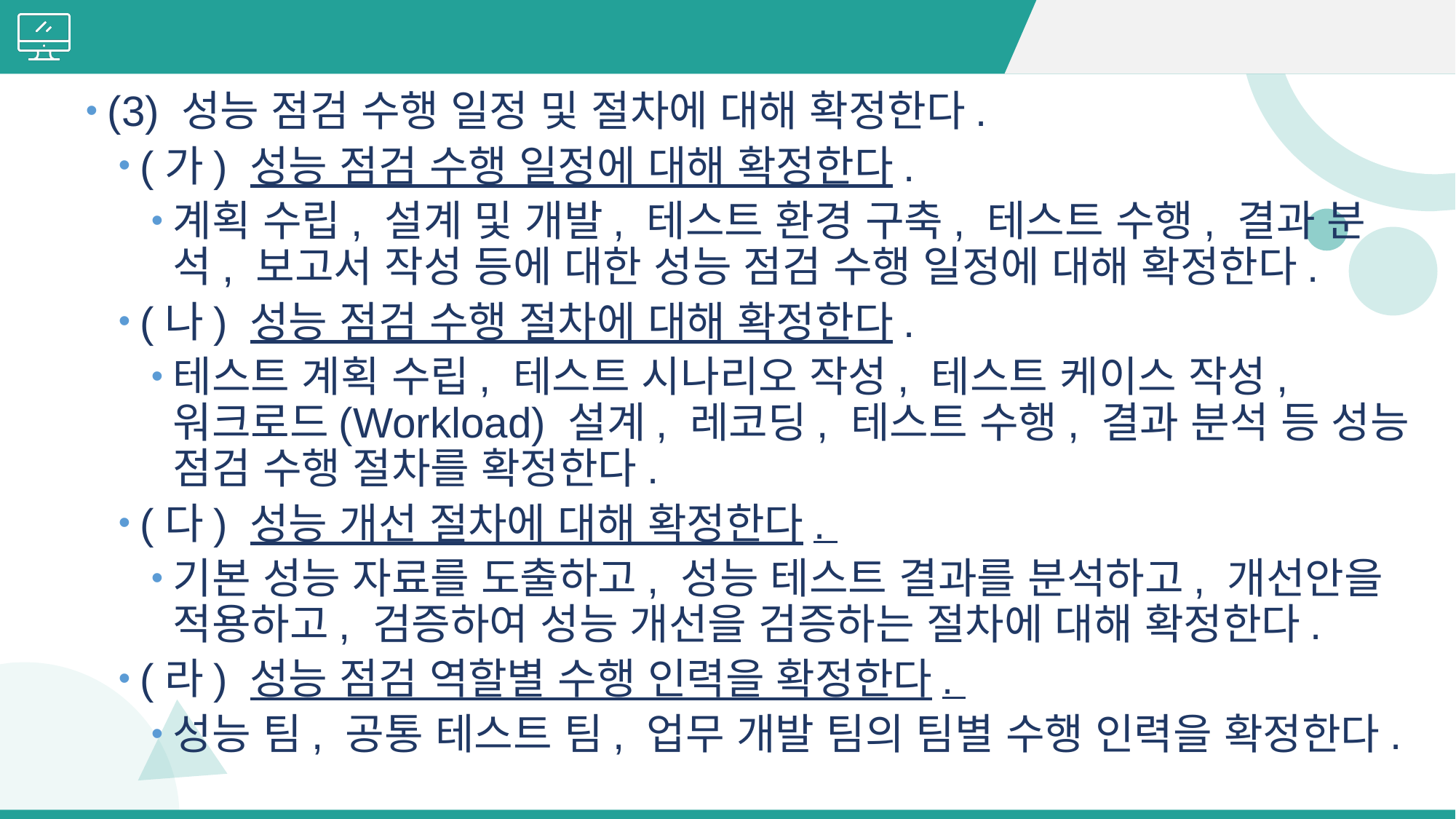

#
(3) 성능 점검 수행 일정 및 절차에 대해 확정한다.
(가) 성능 점검 수행 일정에 대해 확정한다.
계획 수립, 설계 및 개발, 테스트 환경 구축, 테스트 수행, 결과 분석, 보고서 작성 등에 대한 성능 점검 수행 일정에 대해 확정한다.
(나) 성능 점검 수행 절차에 대해 확정한다.
테스트 계획 수립, 테스트 시나리오 작성, 테스트 케이스 작성, 워크로드(Workload) 설계, 레코딩, 테스트 수행, 결과 분석 등 성능 점검 수행 절차를 확정한다.
(다) 성능 개선 절차에 대해 확정한다.
기본 성능 자료를 도출하고, 성능 테스트 결과를 분석하고, 개선안을 적용하고, 검증하여 성능 개선을 검증하는 절차에 대해 확정한다.
(라) 성능 점검 역할별 수행 인력을 확정한다.
성능 팀, 공통 테스트 팀, 업무 개발 팀의 팀별 수행 인력을 확정한다.